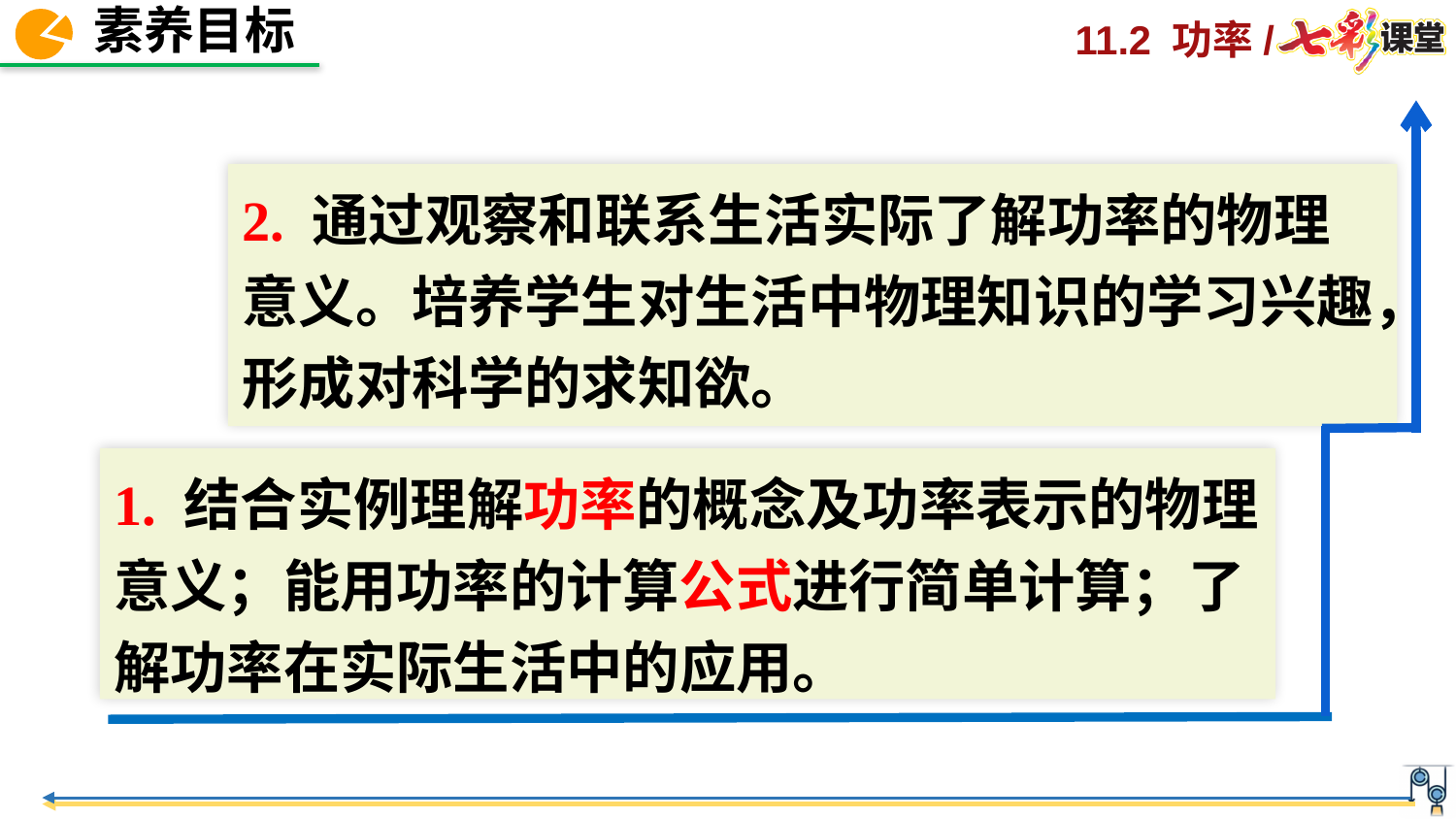

2. 通过观察和联系生活实际了解功率的物理意义。培养学生对生活中物理知识的学习兴趣，形成对科学的求知欲。

1. 结合实例理解功率的概念及功率表示的物理意义；能用功率的计算公式进行简单计算；了解功率在实际生活中的应用。